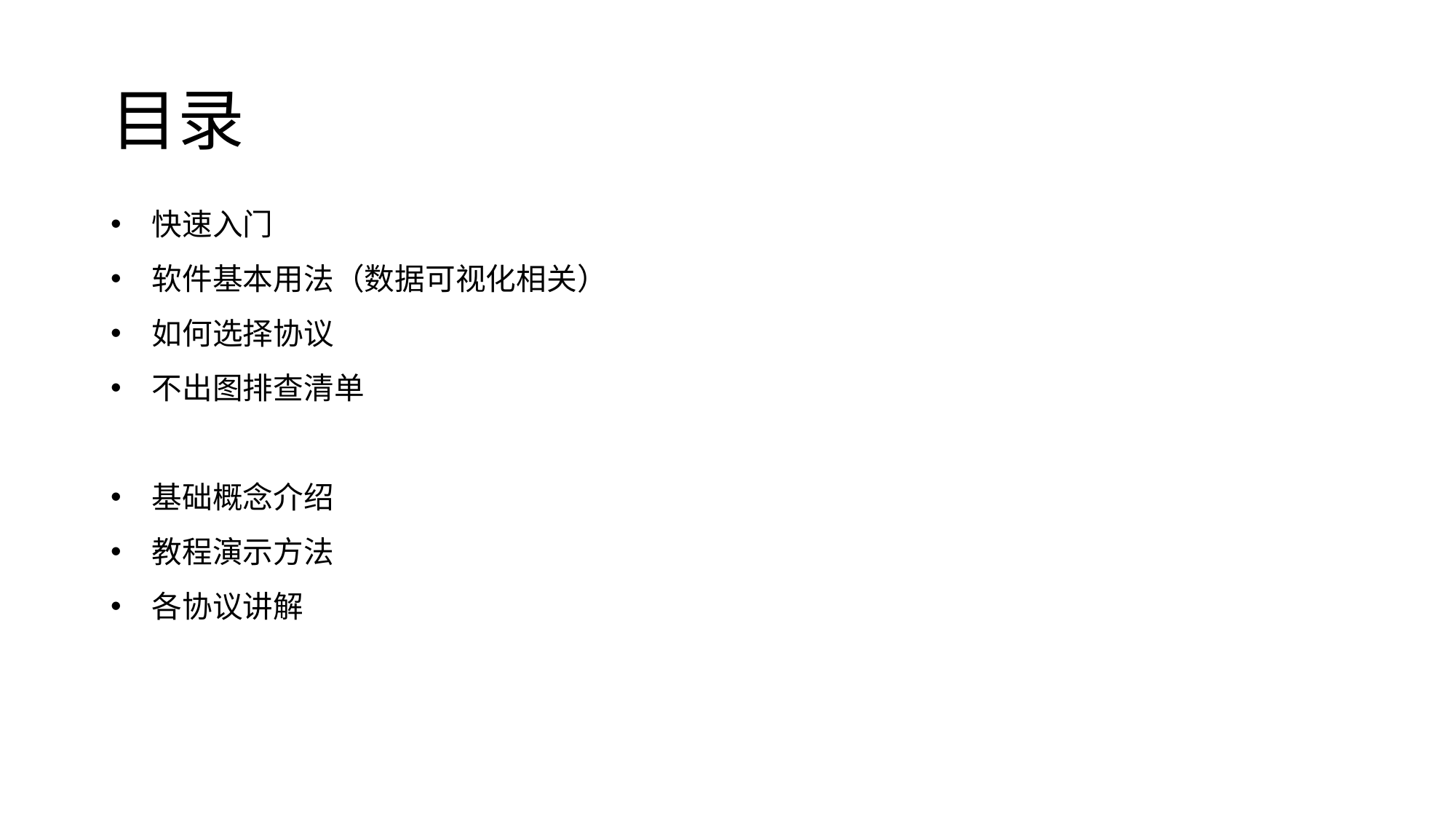

# 目录
快速入门
软件基本用法（数据可视化相关）
如何选择协议
不出图排查清单

基础概念介绍
教程演示方法
各协议讲解